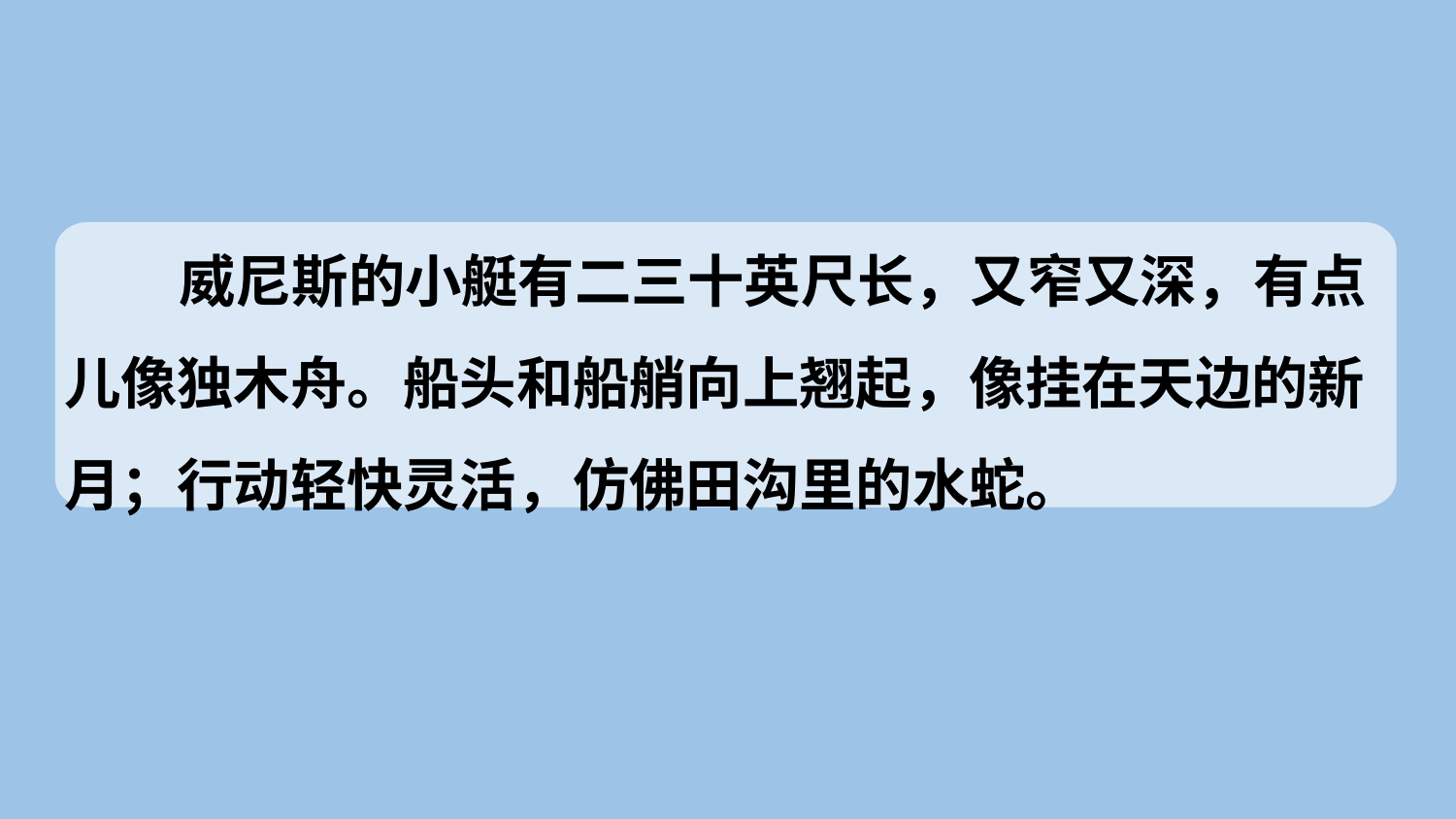

威尼斯的小艇有二三十英尺长，又窄又深，有点儿像独木舟。船头和船艄向上翘起，像挂在天边的新月；行动轻快灵活，仿佛田沟里的水蛇。
威尼斯的小艇有二三十英尺长，又窄又深，有点儿像独木舟。船头和船艄向上翘起，像挂在天边的新月；行动轻快灵活，仿佛田沟里的水蛇。